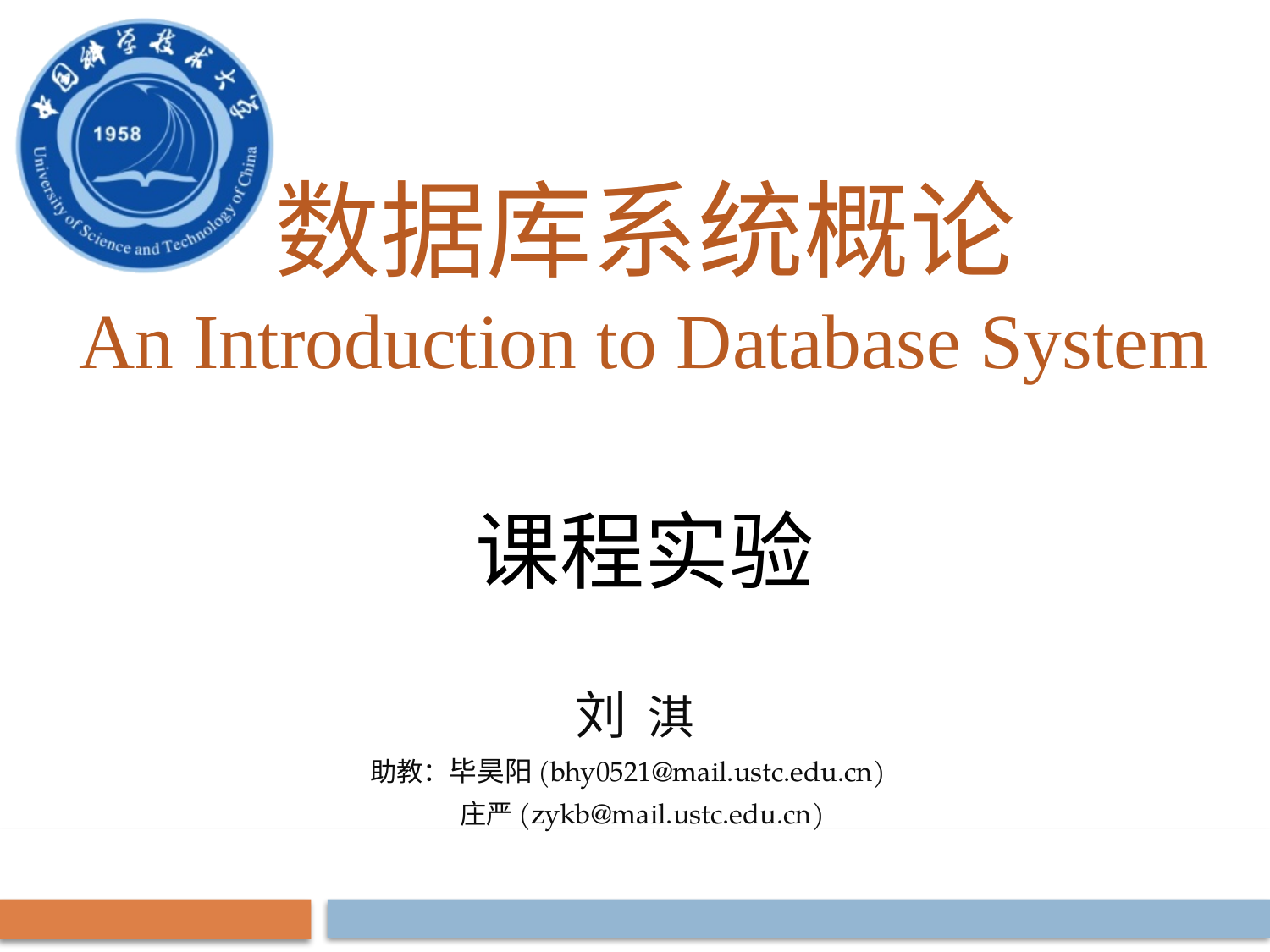

# 数据库系统概论 An Introduction to Database System 课程实验
刘  淇
助教：毕昊阳(bhy0521@mail.ustc.edu.cn)
   庄严(zykb@mail.ustc.edu.cn)